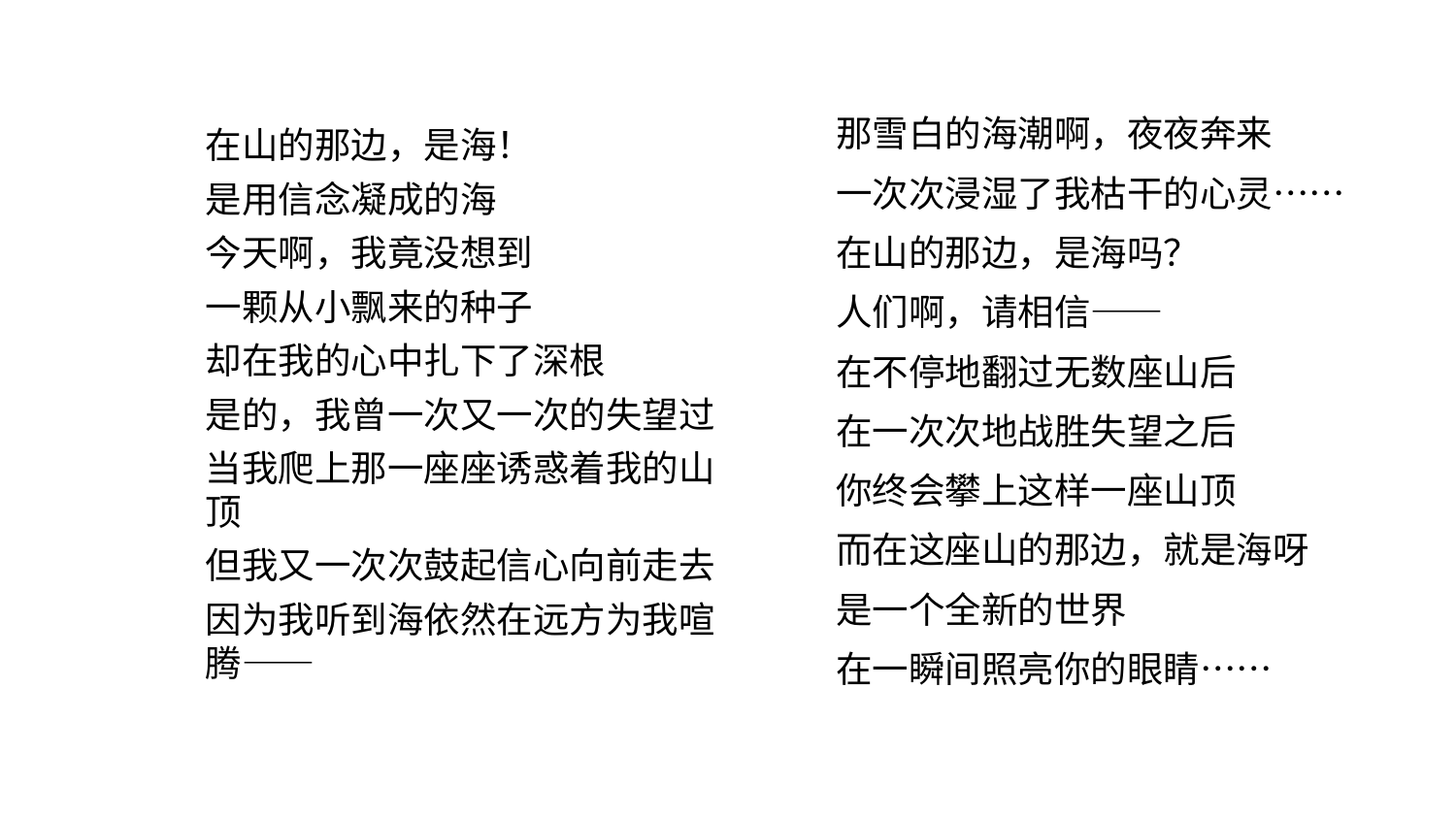

那雪白的海潮啊，夜夜奔来
一次次浸湿了我枯干的心灵……
在山的那边，是海吗？
人们啊，请相信——
在不停地翻过无数座山后
在一次次地战胜失望之后
你终会攀上这样一座山顶
而在这座山的那边，就是海呀
是一个全新的世界
在一瞬间照亮你的眼睛……

在山的那边，是海！
是用信念凝成的海
今天啊，我竟没想到
一颗从小飘来的种子
却在我的心中扎下了深根
是的，我曾一次又一次的失望过
当我爬上那一座座诱惑着我的山顶
但我又一次次鼓起信心向前走去
因为我听到海依然在远方为我喧腾——